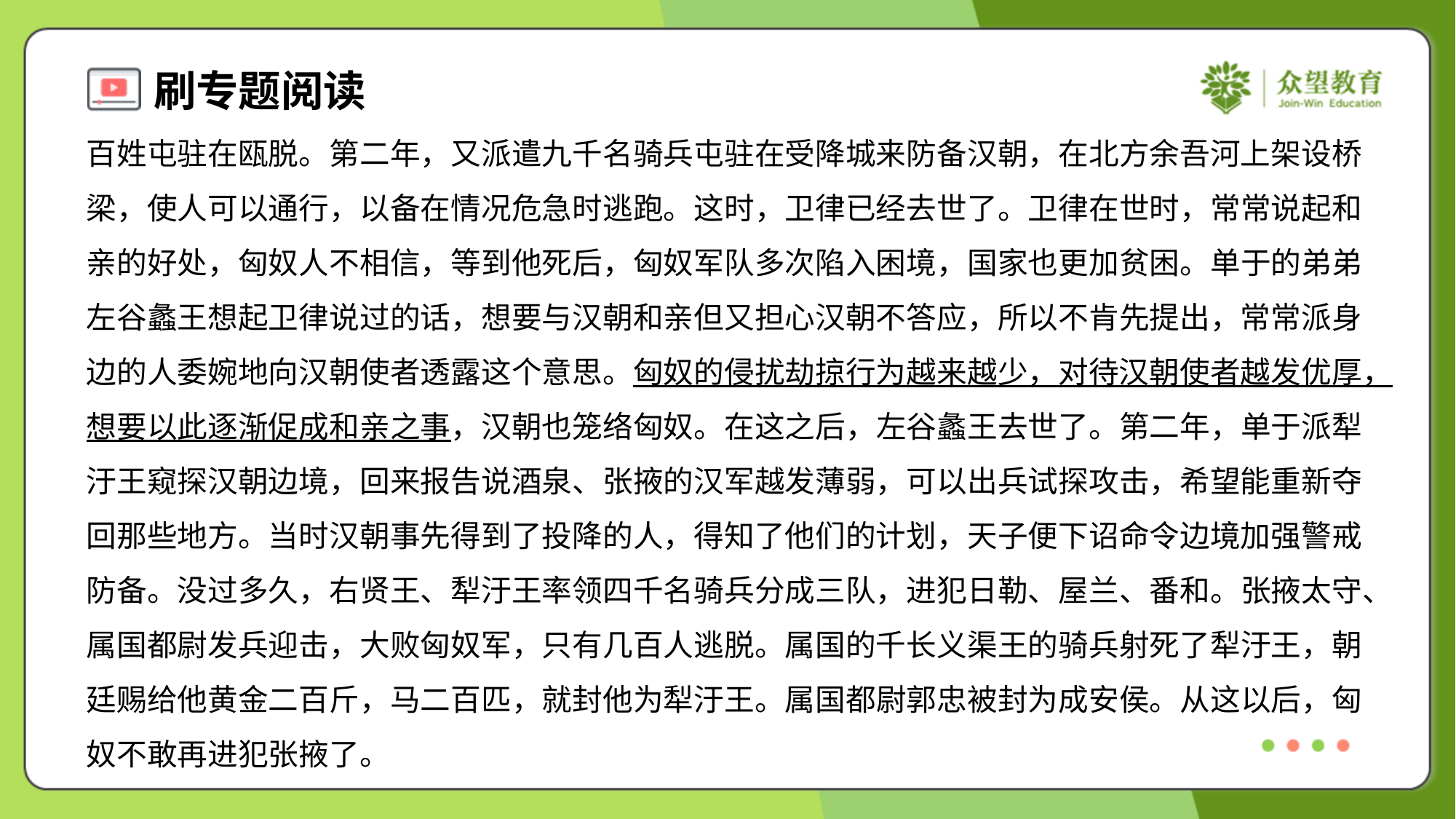

百姓屯驻在瓯脱。第二年，又派遣九千名骑兵屯驻在受降城来防备汉朝，在北方余吾河上架设桥
梁，使人可以通行，以备在情况危急时逃跑。这时，卫律已经去世了。卫律在世时，常常说起和
亲的好处，匈奴人不相信，等到他死后，匈奴军队多次陷入困境，国家也更加贫困。单于的弟弟
左谷蠡王想起卫律说过的话，想要与汉朝和亲但又担心汉朝不答应，所以不肯先提出，常常派身
边的人委婉地向汉朝使者透露这个意思。匈奴的侵扰劫掠行为越来越少，对待汉朝使者越发优厚，
想要以此逐渐促成和亲之事，汉朝也笼络匈奴。在这之后，左谷蠡王去世了。第二年，单于派犁
汙王窥探汉朝边境，回来报告说酒泉、张掖的汉军越发薄弱，可以出兵试探攻击，希望能重新夺
回那些地方。当时汉朝事先得到了投降的人，得知了他们的计划，天子便下诏命令边境加强警戒
防备。没过多久，右贤王、犁汙王率领四千名骑兵分成三队，进犯日勒、屋兰、番和。张掖太守、
属国都尉发兵迎击，大败匈奴军，只有几百人逃脱。属国的千长义渠王的骑兵射死了犁汙王，朝
廷赐给他黄金二百斤，马二百匹，就封他为犁汙王。属国都尉郭忠被封为成安侯。从这以后，匈
奴不敢再进犯张掖了。